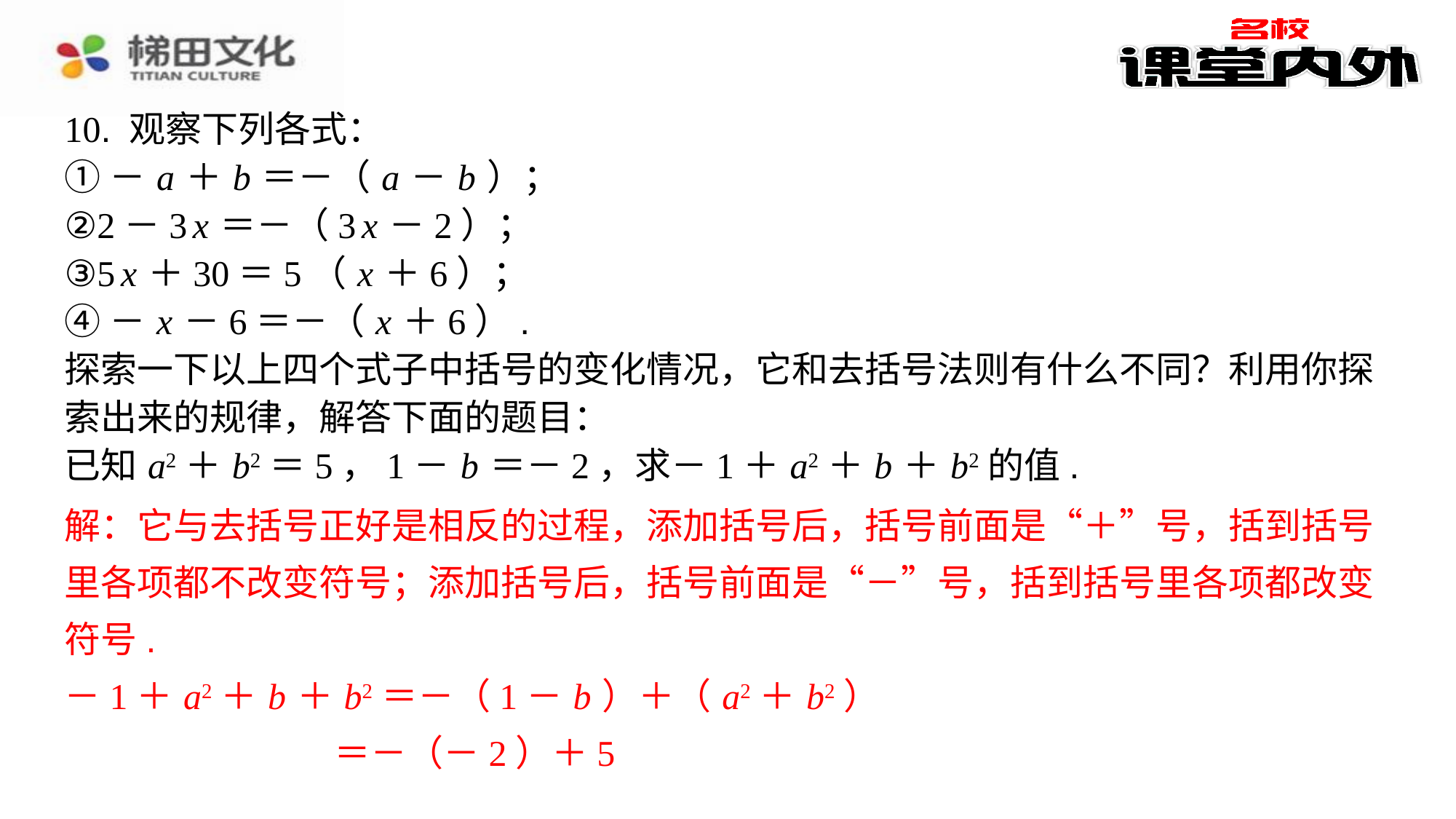

10. 观察下列各式：
①－ a ＋ b ＝－（ a － b ）；
②2－3 x ＝－（3 x －2）；
③5 x ＋30＝5（ x ＋6）；
④－ x －6＝－（ x ＋6）.
探索一下以上四个式子中括号的变化情况，它和去括号法则有什么不同？利用你探
索出来的规律，解答下面的题目：
已知 a2＋ b2＝5，1－ b ＝－2，求－1＋ a2＋ b ＋ b2的值.
解：它与去括号正好是相反的过程，添加括号后，括号前面是“＋”号，括到括号
里各项都不改变符号；添加括号后，括号前面是“－”号，括到括号里各项都改变
符号.
－1＋ a2＋ b ＋ b2＝－（1－ b ）＋（ a2＋ b2）
＝－（－2）＋5
＝7.
解：它与去括号正好是相反的过程，添加括号后，括号前面是“＋”号，括到括号
里各项都不改变符号；添加括号后，括号前面是“－”号，括到括号里各项都改变
符号.
－1＋ a2＋ b ＋ b2＝－（1－ b ）＋（ a2＋ b2）
＝－（－2）＋5
＝7.